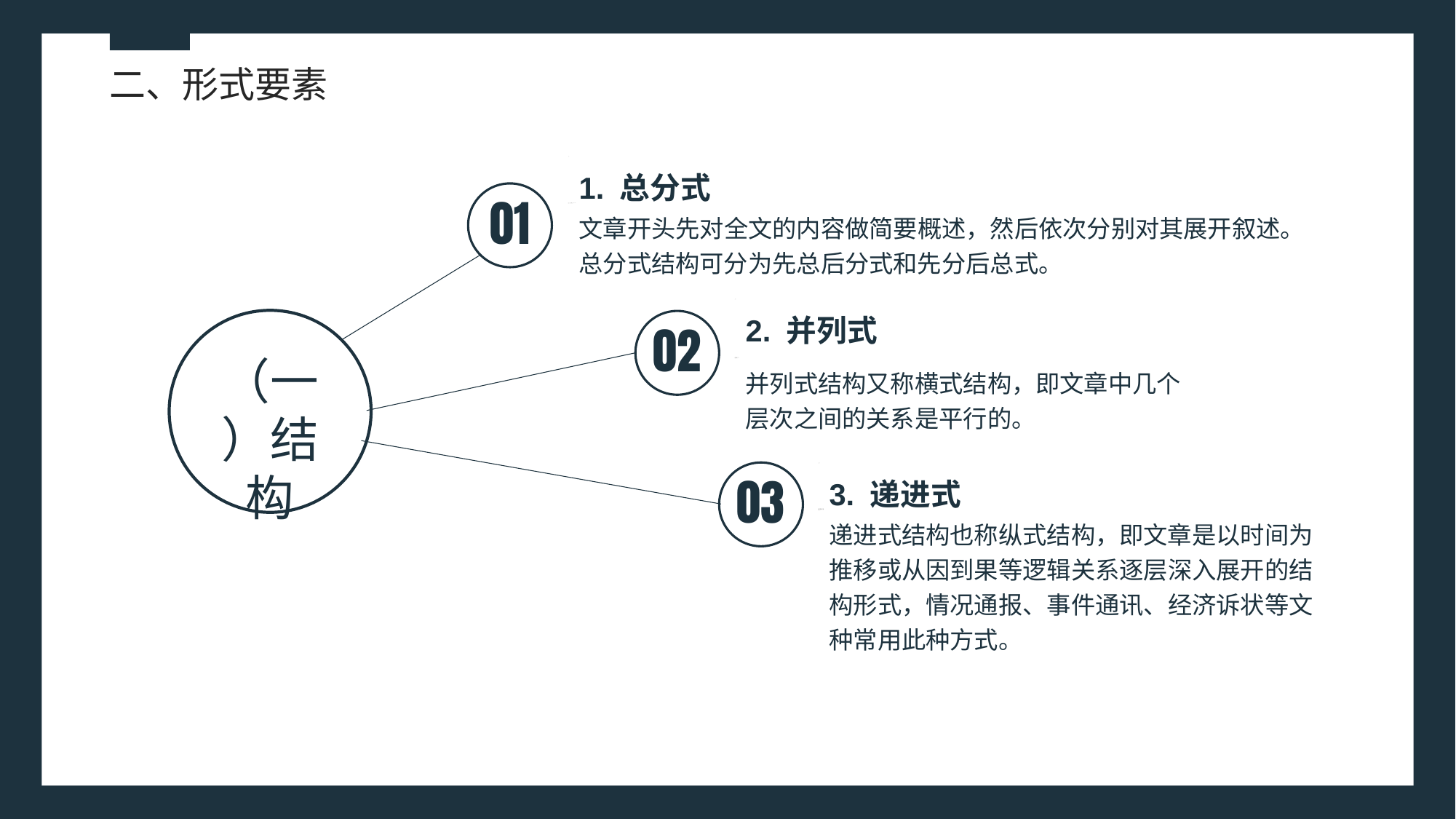

二、形式要素
1. 总分式
文章开头先对全文的内容做简要概述，然后依次分别对其展开叙述。总分式结构可分为先总后分式和先分后总式。

01
2. 并列式
并列式结构又称横式结构，即文章中几个层次之间的关系是平行的。

02
（一）结构

03
3. 递进式
递进式结构也称纵式结构，即文章是以时间为推移或从因到果等逻辑关系逐层深入展开的结构形式，情况通报、事件通讯、经济诉状等文种常用此种方式。